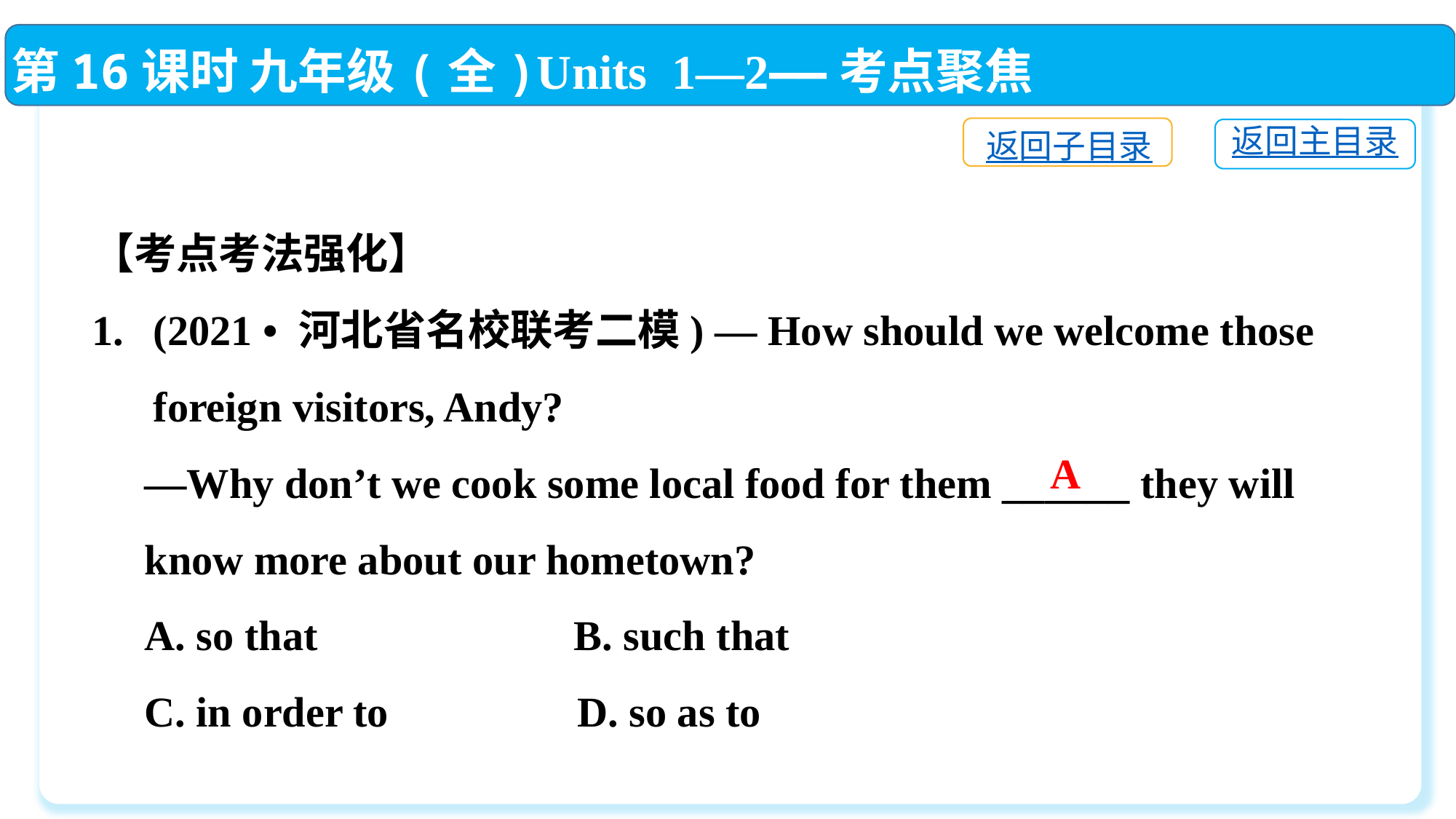

第16课时 九年级(全)Units  1—2——考点聚焦

返回子目录
返回主目录
【考点考法强化】
(2021 • 河北省名校联考二模) — How should we welcome those  foreign visitors, Andy?
     —Why don’t we cook some local food for them ______ they will
     know more about our hometown?
     A. so that　 	               B. such that
     C. in order to	               D. so as to

A